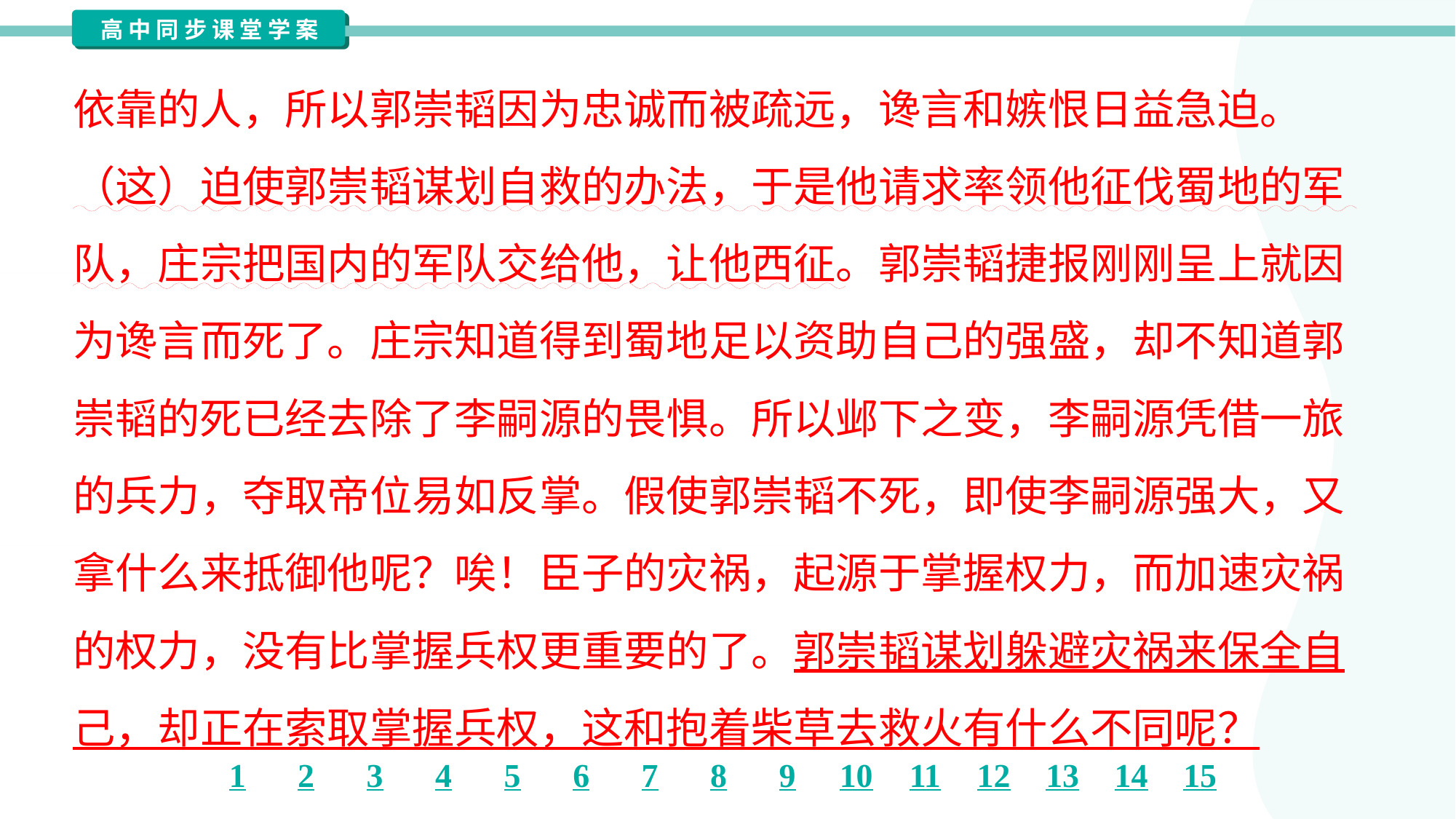

依靠的人，所以郭崇韬因为忠诚而被疏远，谗言和嫉恨日益急迫。
（这）迫使郭崇韬谋划自救的办法，于是他请求率领他征伐蜀地的军
队，庄宗把国内的军队交给他，让他西征。郭崇韬捷报刚刚呈上就因
为谗言而死了。庄宗知道得到蜀地足以资助自己的强盛，却不知道郭
崇韬的死已经去除了李嗣源的畏惧。所以邺下之变，李嗣源凭借一旅
的兵力，夺取帝位易如反掌。假使郭崇韬不死，即使李嗣源强大，又
拿什么来抵御他呢？唉！臣子的灾祸，起源于掌握权力，而加速灾祸
的权力，没有比掌握兵权更重要的了。郭崇韬谋划躲避灾祸来保全自
己，却正在索取掌握兵权，这和抱着柴草去救火有什么不同呢？